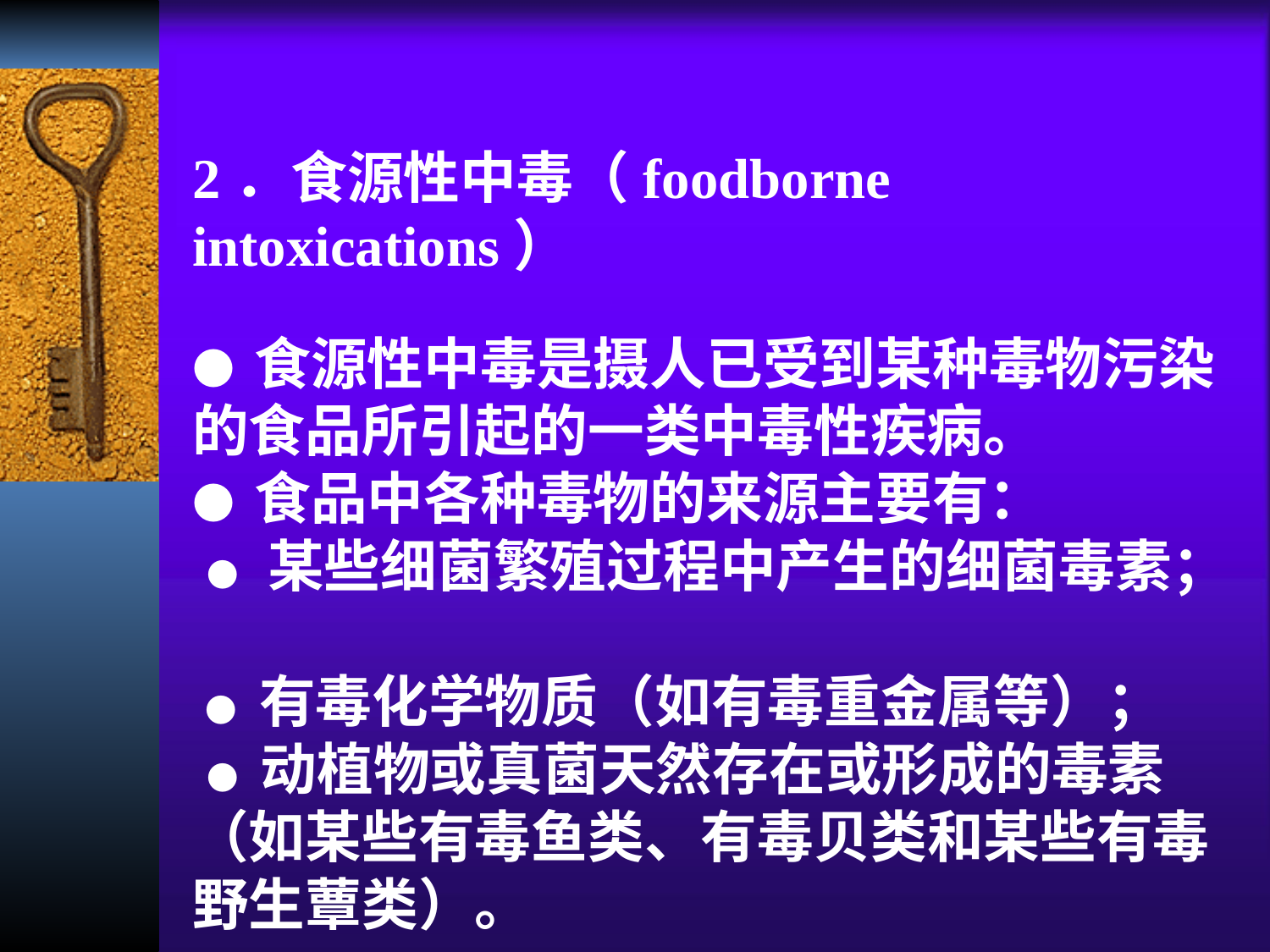

2．食源性中毒（foodborne intoxications）

● 食源性中毒是摄人已受到某种毒物污染的食品所引起的一类中毒性疾病。
● 食品中各种毒物的来源主要有：
  ●  某些细菌繁殖过程中产生的细菌毒素；
 ●  有毒化学物质（如有毒重金属等）；
  ●  动植物或真菌天然存在或形成的毒素（如某些有毒鱼类、有毒贝类和某些有毒野生蕈类）。